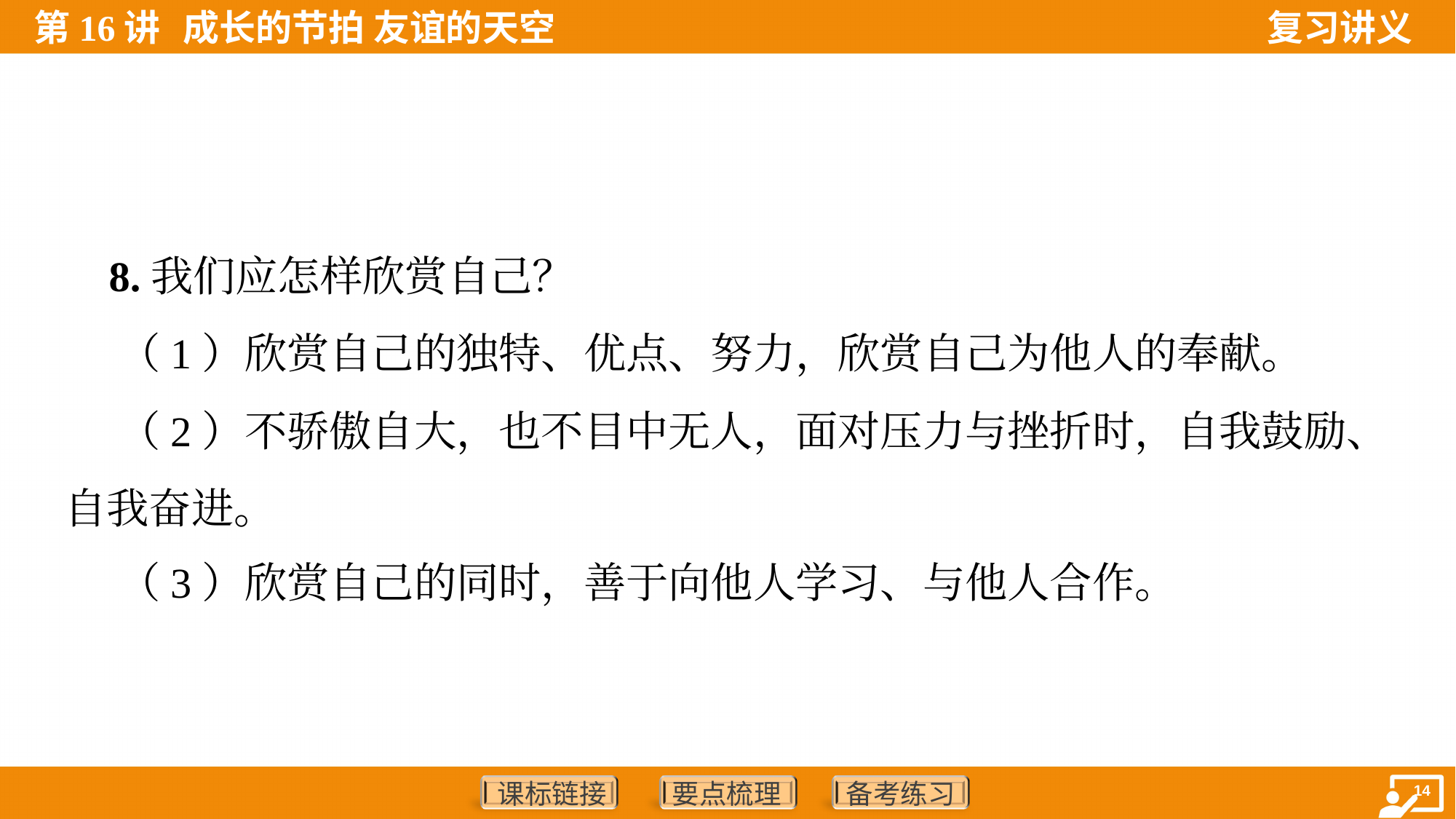

8.我们应怎样欣赏自己？
    （1）欣赏自己的独特、优点、努力，欣赏自己为他人的奉献。
    （2）不骄傲自大，也不目中无人，面对压力与挫折时，自我鼓励、
自我奋进。
    （3）欣赏自己的同时，善于向他人学习、与他人合作。